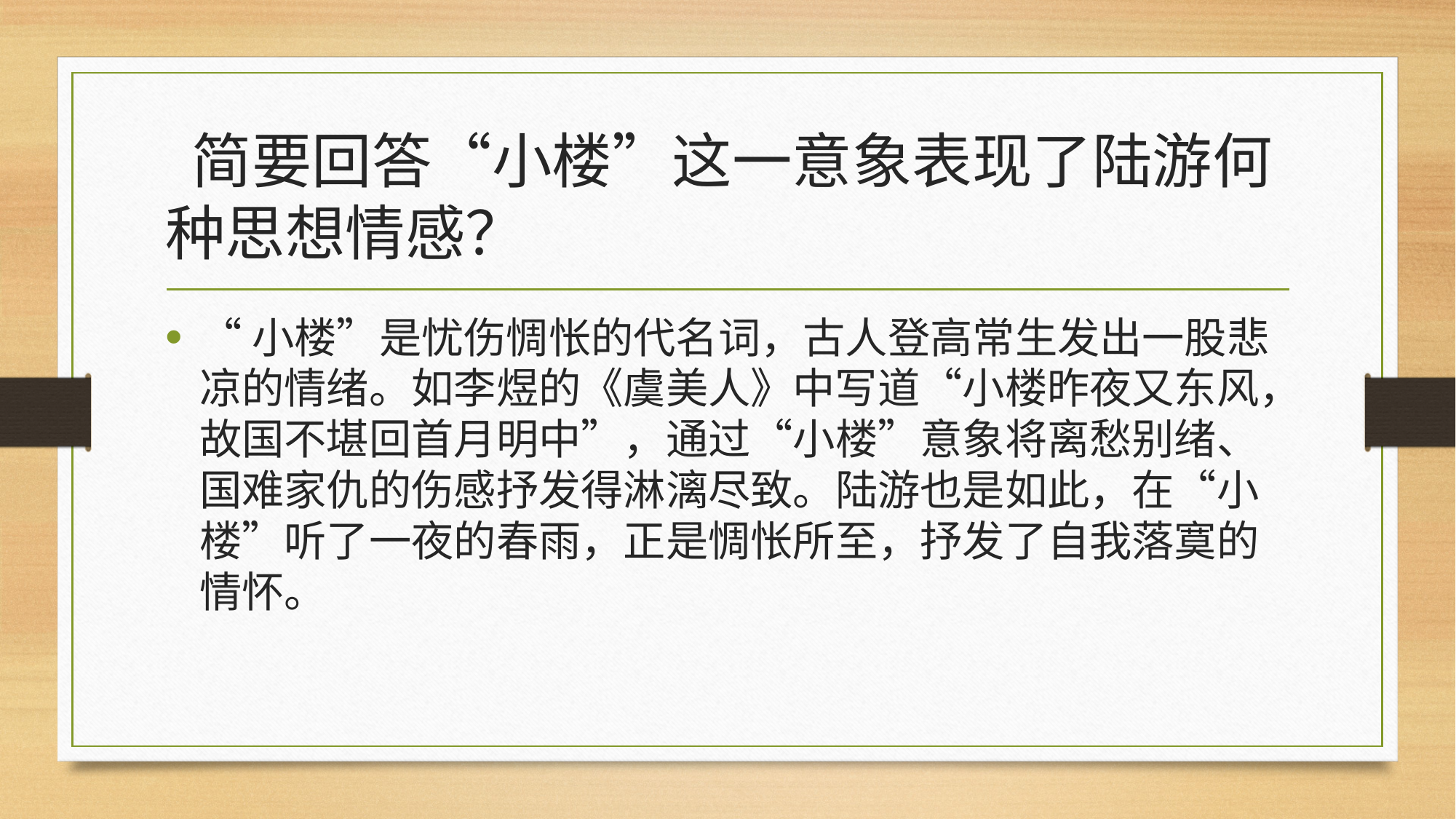

# 简要回答“小楼”这一意象表现了陆游何种思想情感？
“小楼”是忧伤惆怅的代名词，古人登高常生发出一股悲凉的情绪。如李煜的《虞美人》中写道“小楼昨夜又东风，故国不堪回首月明中”，通过“小楼”意象将离愁别绪、国难家仇的伤感抒发得淋漓尽致。陆游也是如此，在“小楼”听了一夜的春雨，正是惆怅所至，抒发了自我落寞的情怀。